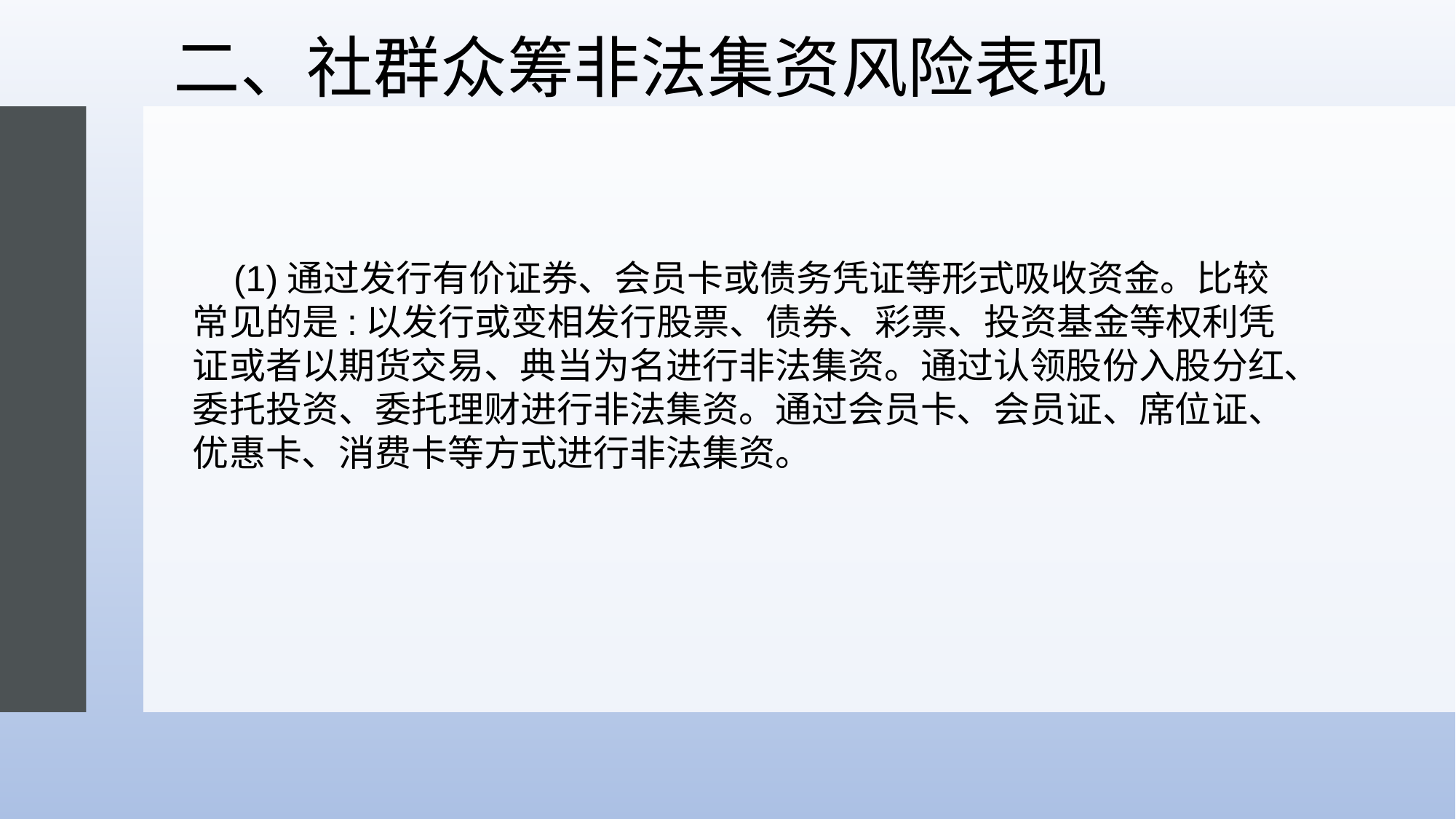

# 二、社群众筹非法集资风险表现

    (1)通过发行有价证券、会员卡或债务凭证等形式吸收资金。比较常见的是:以发行或变相发行股票、债券、彩票、投资基金等权利凭证或者以期货交易、典当为名进行非法集资。通过认领股份入股分红、委托投资、委托理财进行非法集资。通过会员卡、会员证、席位证、优惠卡、消费卡等方式进行非法集资。